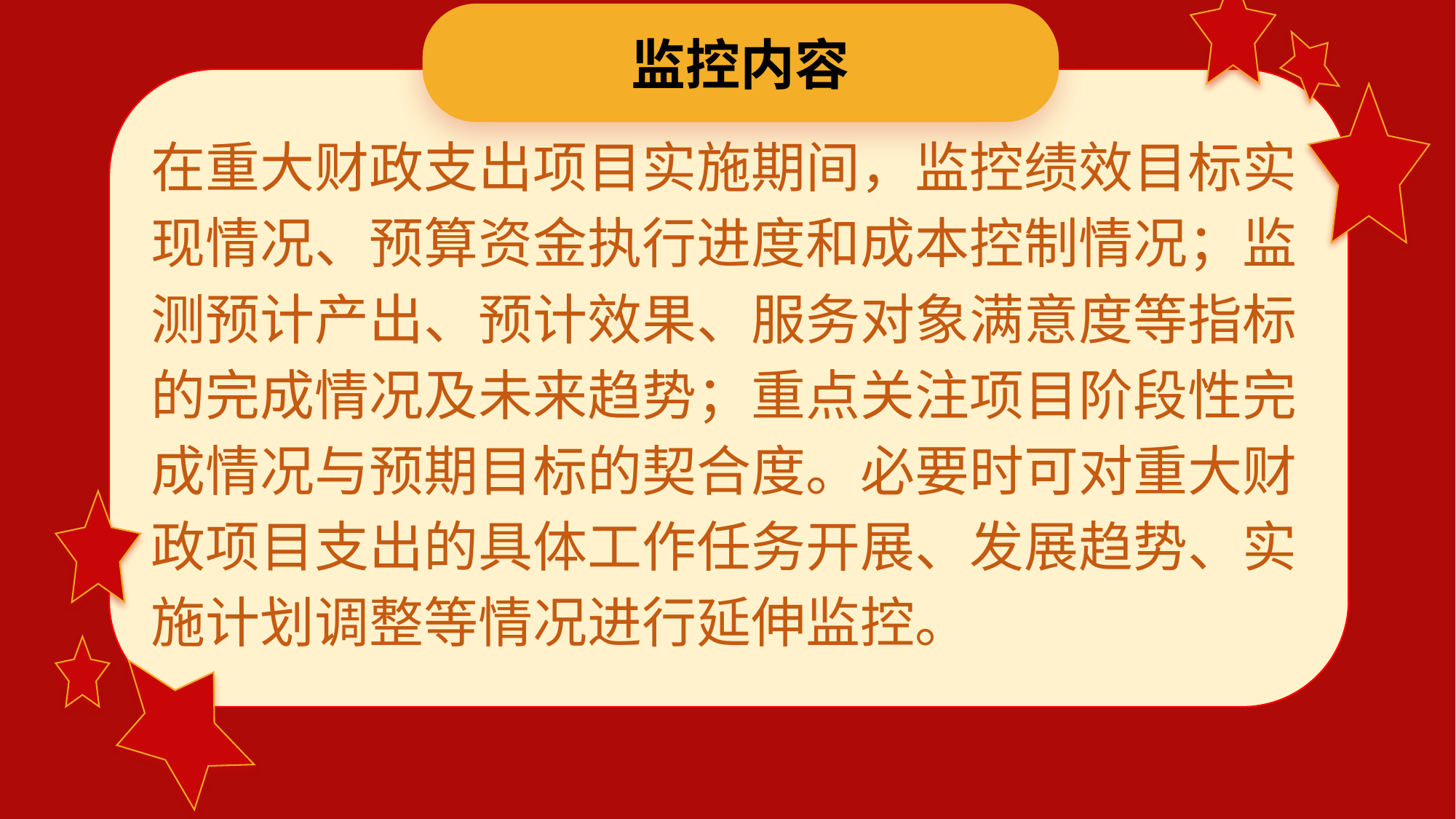

监控内容
在重大财政支出项目实施期间，监控绩效目标实现情况、预算资金执行进度和成本控制情况；监测预计产出、预计效果、服务对象满意度等指标的完成情况及未来趋势；重点关注项目阶段性完成情况与预期目标的契合度。必要时可对重大财政项目支出的具体工作任务开展、发展趋势、实施计划调整等情况进行延伸监控。
“七一”作为党的诞生纪念日，最早见于中央文件是1941年6月。当时，中共中央发出《关于中国共产党诞生二十周年、抗日四周年纪念指示》。《指示》说：“今年七一是中共产生的二十周年，七七是中国抗日战争的四周年，各抗日根据地应分别召集会议，采取各种办法，举行纪念，并在各种刊物出特刊或特辑。”这是以中共中央名义作出的把“七一”作为党的诞生纪念日进行纪念的第一个文件。